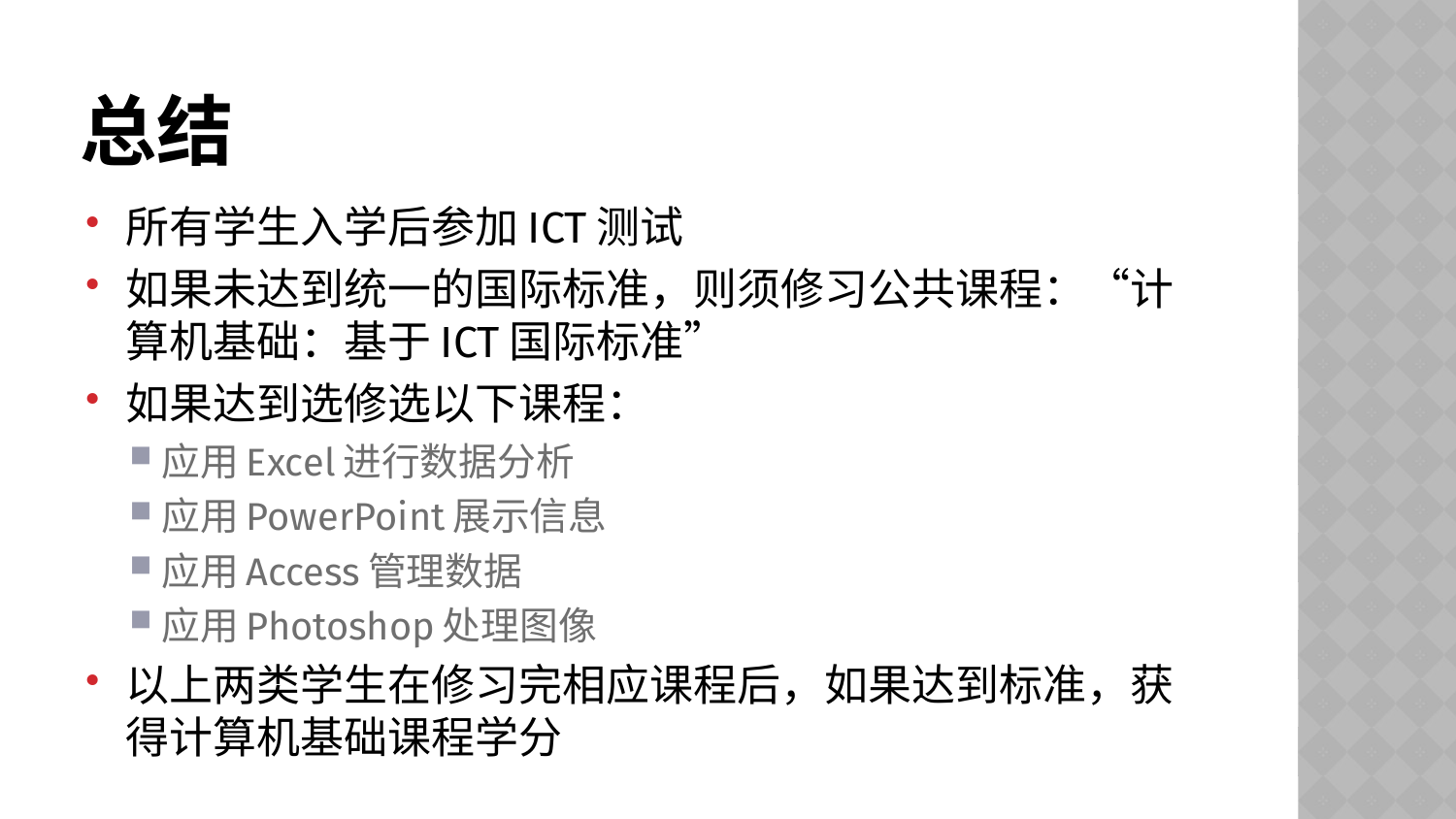

# 总结
所有学生入学后参加ICT测试
如果未达到统一的国际标准，则须修习公共课程：“计算机基础：基于ICT国际标准”
如果达到选修选以下课程：
应用Excel进行数据分析
应用PowerPoint展示信息
应用Access管理数据
应用Photoshop处理图像
以上两类学生在修习完相应课程后，如果达到标准，获得计算机基础课程学分